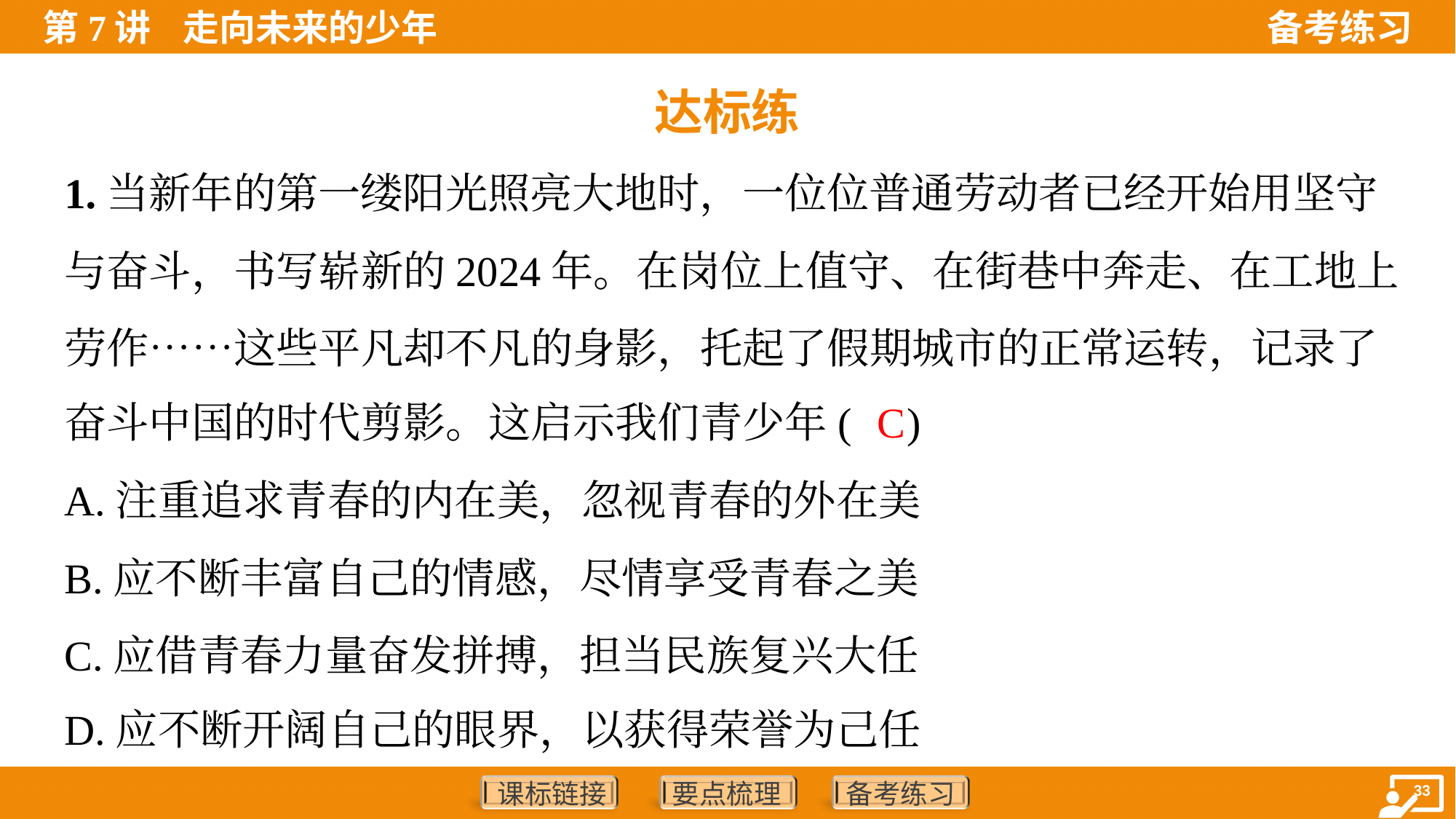

达标练
1.当新年的第一缕阳光照亮大地时，一位位普通劳动者已经开始用坚守
与奋斗，书写崭新的2024年。在岗位上值守、在街巷中奔走、在工地上
劳作……这些平凡却不凡的身影，托起了假期城市的正常运转，记录了
奋斗中国的时代剪影。这启示我们青少年(     )
C
A.注重追求青春的内在美，忽视青春的外在美
B.应不断丰富自己的情感，尽情享受青春之美
C.应借青春力量奋发拼搏，担当民族复兴大任
D.应不断开阔自己的眼界，以获得荣誉为己任